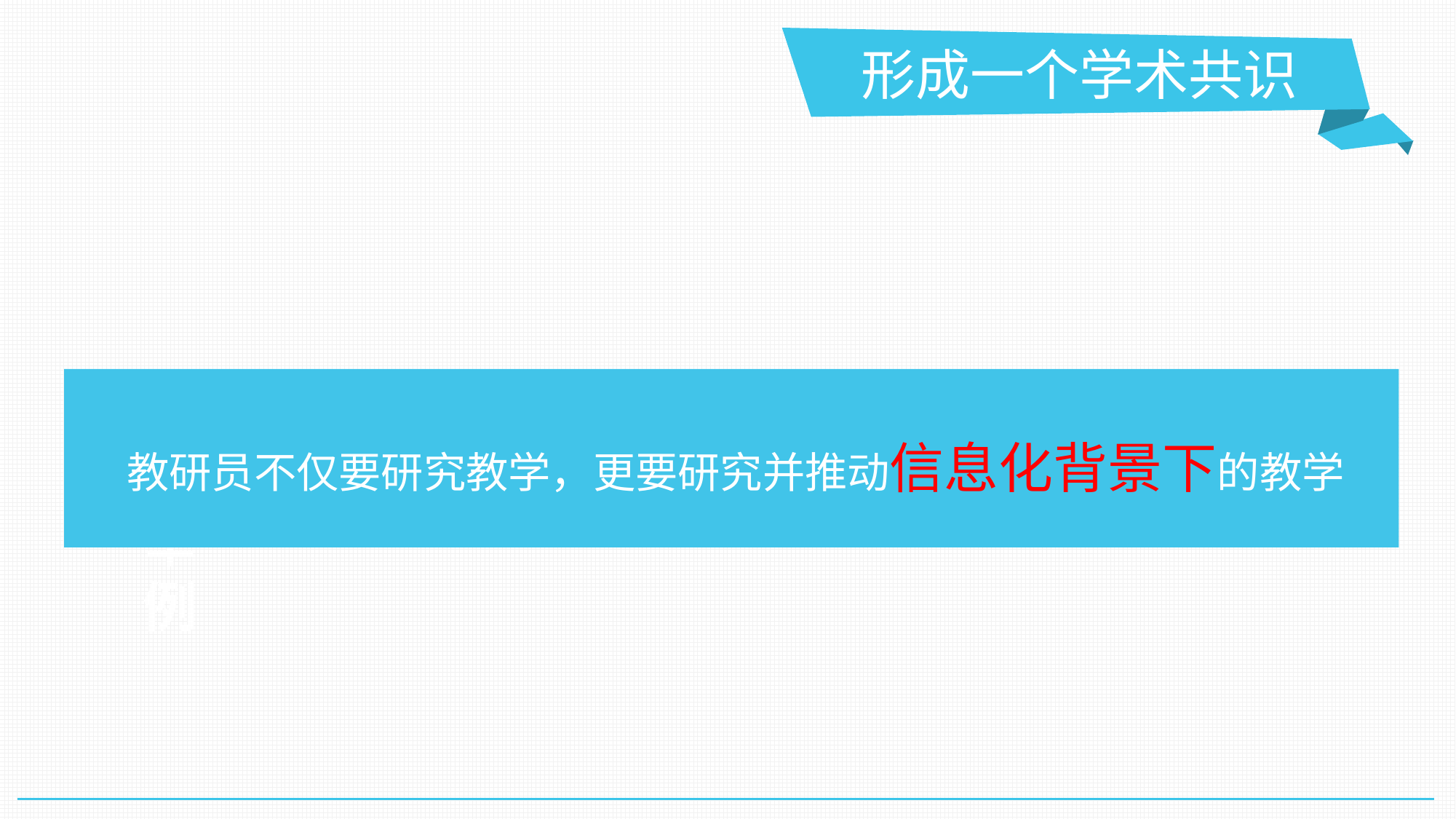

形成一个学术共识

教研员不仅要研究教学，更要研究并推动信息化背景下的教学
举
例